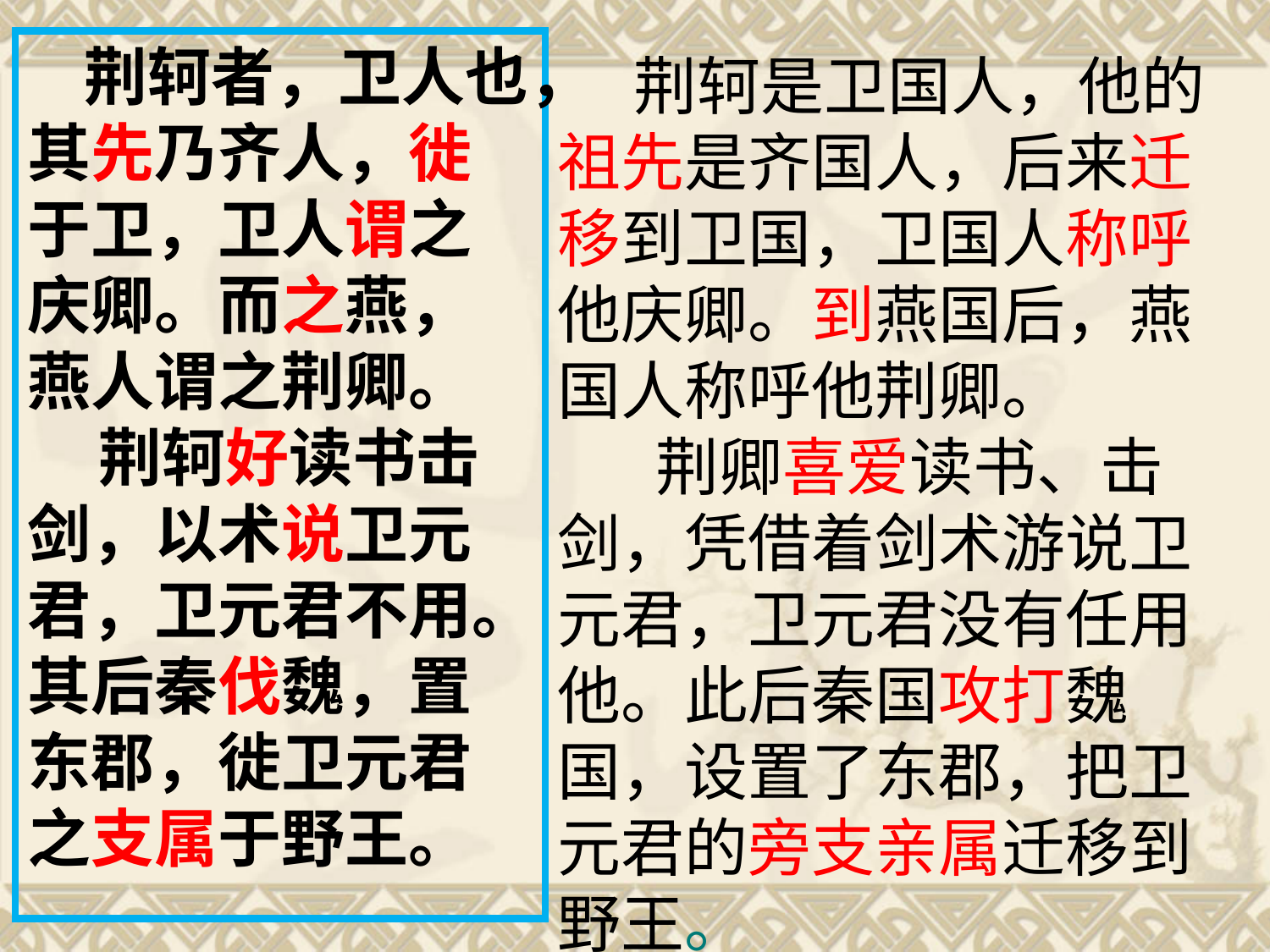

荆轲者，卫人也，其先乃齐人，徙于卫，卫人谓之庆卿。而之燕，燕人谓之荆卿。
   荆轲好读书击剑，以术说卫元君，卫元君不用。其后秦伐魏，置东郡，徙卫元君之支属于野王。

    荆轲是卫国人，他的祖先是齐国人，后来迁移到卫国，卫国人称呼他庆卿。到燕国后，燕国人称呼他荆卿。
     荆卿喜爱读书、击剑，凭借着剑术游说卫元君，卫元君没有任用他。此后秦国攻打魏国，设置了东郡，把卫元君的旁支亲属迁移到野王。